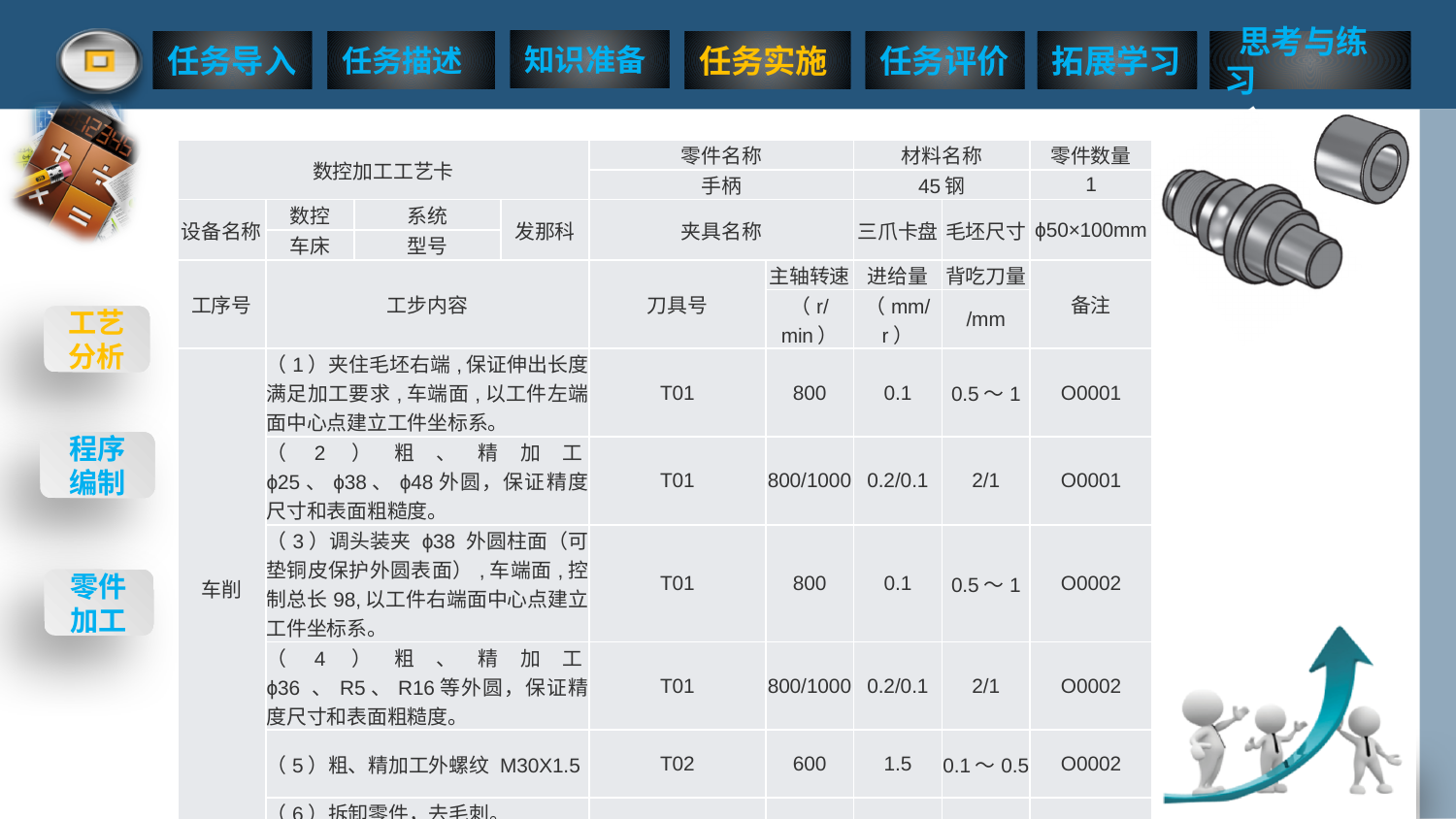

| 数控加工工艺卡 |  |  |  |  | 零件名称 |  |  | 材料名称 |  | 零件数量 |
| --- | --- | --- | --- | --- | --- | --- | --- | --- | --- | --- |
|  |  |  |  |  | 手柄 |  |  | 45钢 |  | 1 |
| 设备名称 | 数控 | 系统 |  | 发那科 | 夹具名称 |  |  | 三爪卡盘 | 毛坯尺寸 | ϕ50×100mm |
|  | 车床 | 型号 |  |  |  |  |  |  |  |  |
| 工序号 | 工步内容 |  |  |  | 刀具号 |  | 主轴转速 | 进给量 | 背吃刀量 | 备注 |
|  |  |  |  |  |  |  | （r/min） | （mm/r） | /mm |  |
| 车削 | （1）夹住毛坯右端,保证伸出长度满足加工要求,车端面,以工件左端面中心点建立工件坐标系。 |  |  |  | T01 |  | 800 | 0.1 | 0.5～1 | O0001 |
|  | （2）粗、精加工ϕ25、ϕ38、ϕ48外圆，保证精度尺寸和表面粗糙度。 |  |  |  | T01 |  | 800/1000 | 0.2/0.1 | 2/1 | O0001 |
|  | （3）调头装夹 ϕ38 外圆柱面（可垫铜皮保护外圆表面）,车端面,控制总长98,以工件右端面中心点建立工件坐标系。 |  |  |  | T01 |  | 800 | 0.1 | 0.5～1 | O0002 |
|  | （4）粗、精加工ϕ36 、R5、R16等外圆，保证精度尺寸和表面粗糙度。 |  |  |  | T01 |  | 800/1000 | 0.2/0.1 | 2/1 | O0002 |
|  | （5）粗、精加工外螺纹 M30X1.5 |  |  |  | T02 |  | 600 | 1.5 | 0.1～0.5 | O0002 |
|  | （6）拆卸零件，去毛刺。 |  |  |  |  |  |  |  |  |  |
| 编制 |  |  | 审核 |  | 批准 |  | 年 月 日 |  | 共1页 | 第1页 |